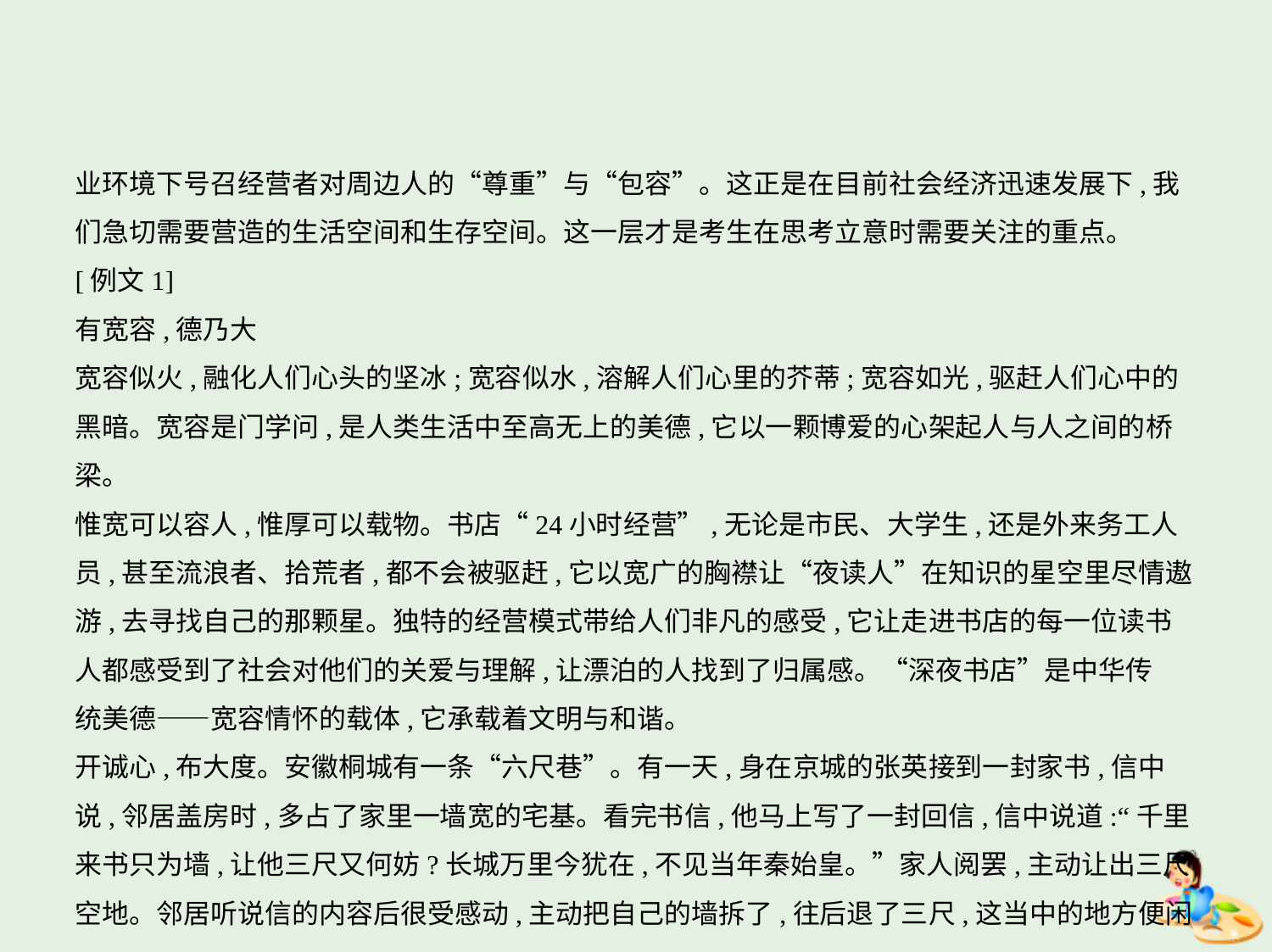

业环境下号召经营者对周边人的“尊重”与“包容”。这正是在目前社会经济迅速发展下,我们急切需要营造的生活空间和生存空间。这一层才是考生在思考立意时需要关注的重点。
[例文1]
有宽容,德乃大
宽容似火,融化人们心头的坚冰;宽容似水,溶解人们心里的芥蒂;宽容如光,驱赶人们心中的黑暗。宽容是门学问,是人类生活中至高无上的美德,它以一颗博爱的心架起人与人之间的桥梁。
惟宽可以容人,惟厚可以载物。书店“24小时经营”,无论是市民、大学生,还是外来务工人
员,甚至流浪者、拾荒者,都不会被驱赶,它以宽广的胸襟让“夜读人”在知识的星空里尽情遨
游,去寻找自己的那颗星。独特的经营模式带给人们非凡的感受,它让走进书店的每一位读书
人都感受到了社会对他们的关爱与理解,让漂泊的人找到了归属感。“深夜书店”是中华传
统美德——宽容情怀的载体,它承载着文明与和谐。
开诚心,布大度。安徽桐城有一条“六尺巷”。有一天,身在京城的张英接到一封家书,信中
说,邻居盖房时,多占了家里一墙宽的宅基。看完书信,他马上写了一封回信,信中说道:“千里
来书只为墙,让他三尺又何妨?长城万里今犹在,不见当年秦始皇。”家人阅罢,主动让出三尺
空地。邻居听说信的内容后很受感动,主动把自己的墙拆了,往后退了三尺,这当中的地方便闲